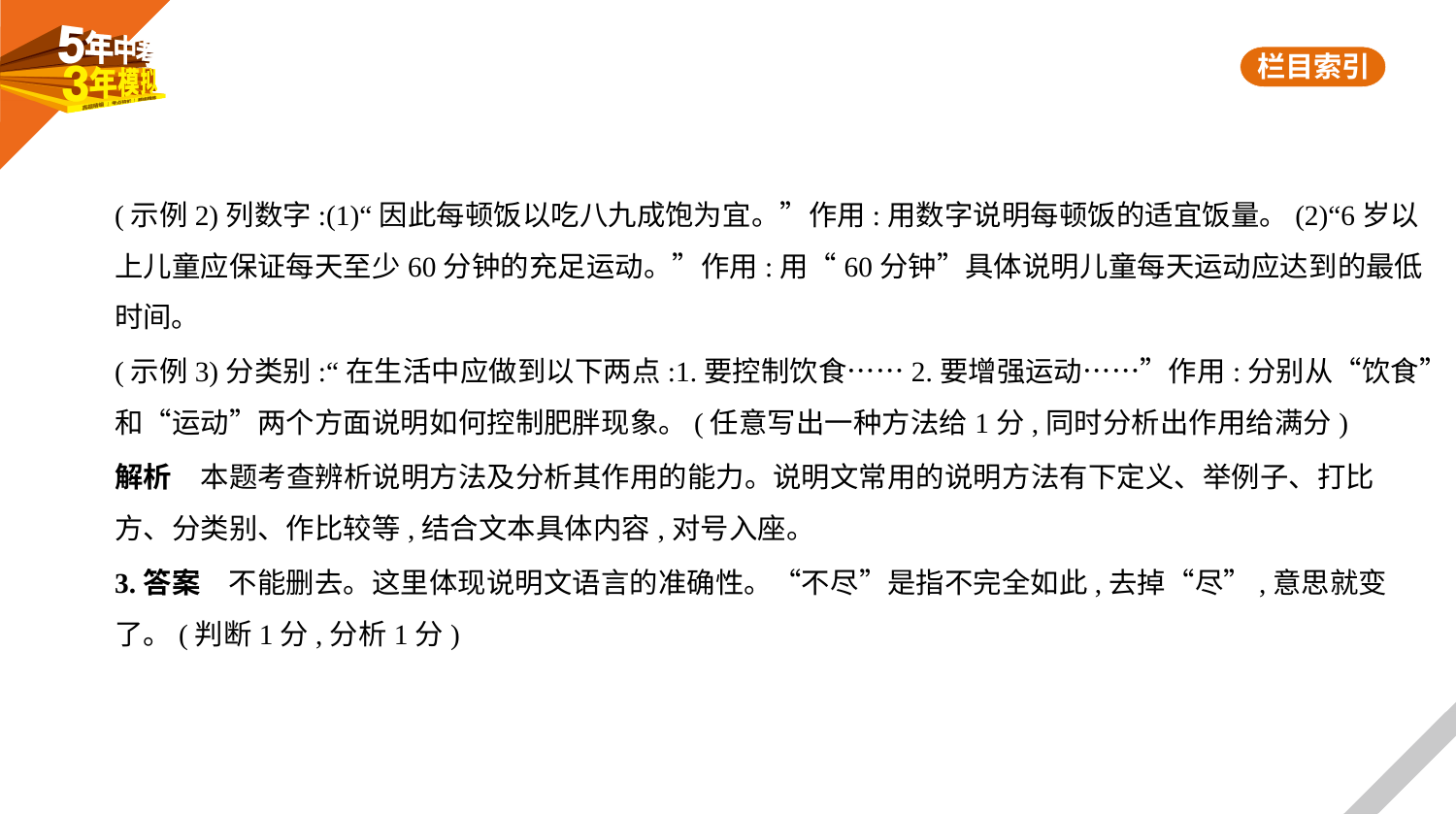

(示例2)列数字:(1)“因此每顿饭以吃八九成饱为宜。”作用:用数字说明每顿饭的适宜饭量。(2)“6岁以
上儿童应保证每天至少60分钟的充足运动。”作用:用“60分钟”具体说明儿童每天运动应达到的最低
时间。
(示例3)分类别:“在生活中应做到以下两点:1.要控制饮食……2.要增强运动……”作用:分别从“饮食”
和“运动”两个方面说明如何控制肥胖现象。(任意写出一种方法给1分,同时分析出作用给满分)
解析　本题考查辨析说明方法及分析其作用的能力。说明文常用的说明方法有下定义、举例子、打比
方、分类别、作比较等,结合文本具体内容,对号入座。
3.答案　不能删去。这里体现说明文语言的准确性。“不尽”是指不完全如此,去掉“尽”,意思就变
了。(判断1分,分析1分)